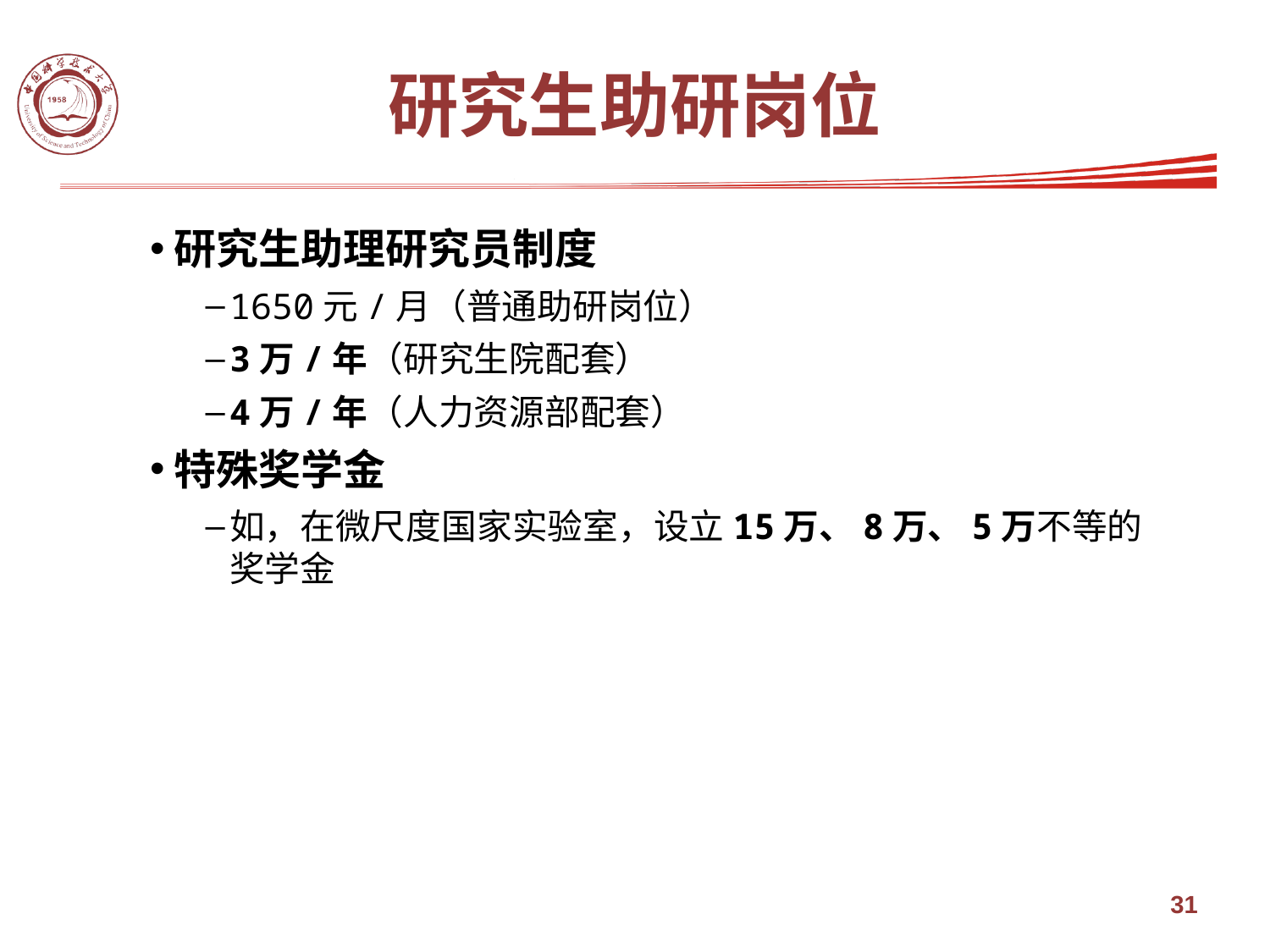

研究生助研岗位
研究生助理研究员制度
1650元/月（普通助研岗位）
3万/年（研究生院配套）
4万/年（人力资源部配套）
特殊奖学金
如，在微尺度国家实验室，设立15万、8万、5万不等的奖学金